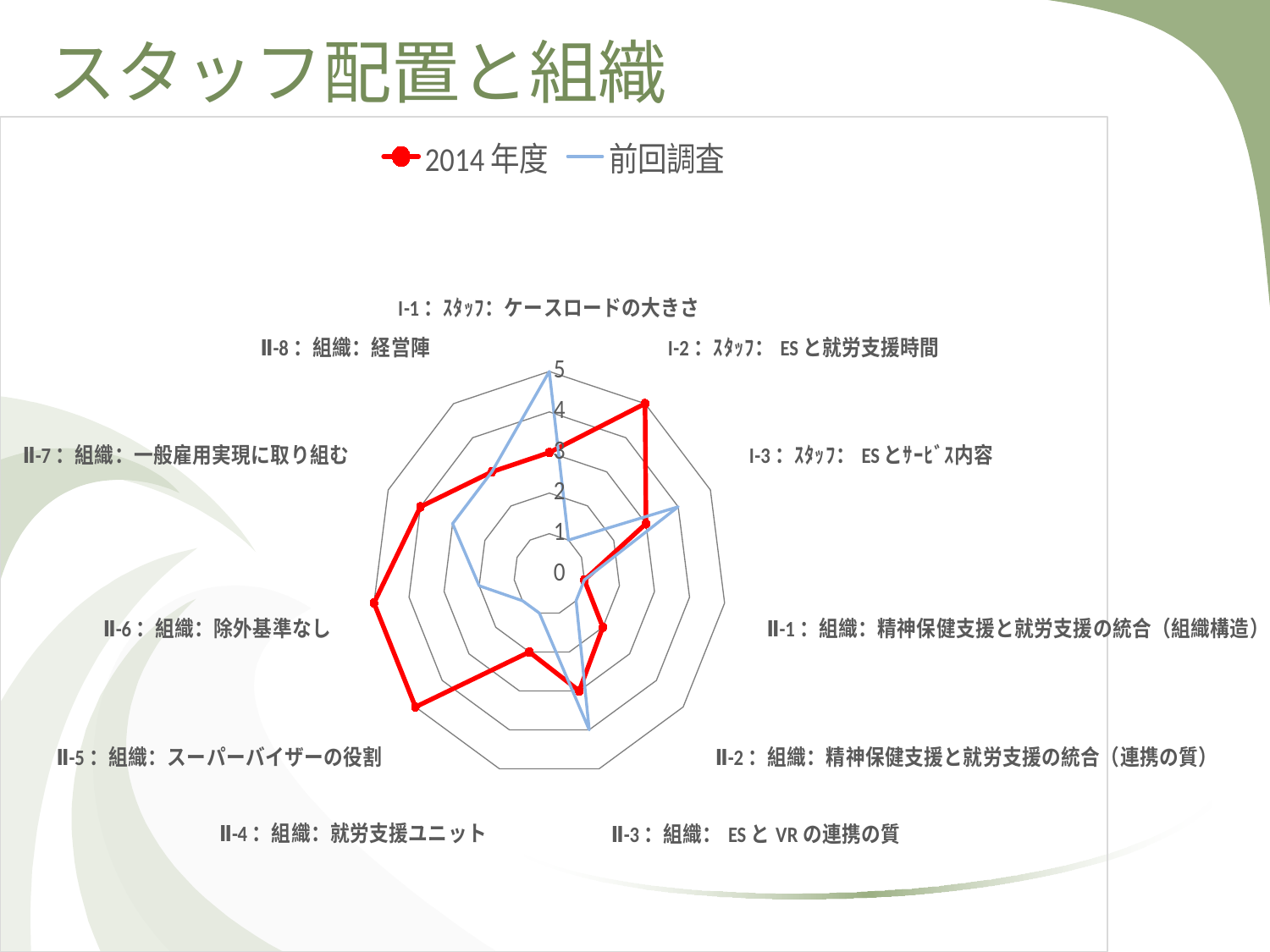

# スタッフ配置と組織

### Chart

| Category |  |  |
|---|---|---|
| I-1：ｽﾀｯﾌ：ケースロードの大きさ | 3.0 | 5.0 |
| I-2：ｽﾀｯﾌ：ESと就労支援時間 | 5.0 | 1.0 |
| I-3：ｽﾀｯﾌ：ESとｻｰﾋﾞｽ内容 | 3.0 | 4.0 |
| Ⅱ-1：組織：精神保健支援と就労支援の統合（組織構造） | 1.0 | 1.0 |
| Ⅱ-2：組織：精神保健支援と就労支援の統合（連携の質） | 2.0 | 1.0 |
| Ⅱ-3：組織：ESとVRの連携の質 | 3.0 | 4.0 |
| Ⅱ-4：組織：就労支援ユニット | 2.0 | 1.0 |
| Ⅱ-5：組織：スーパーバイザーの役割 | 5.0 | 1.0 |
| Ⅱ-6：組織：除外基準なし | 5.0 | 2.0 |
| Ⅱ-7：組織：一般雇用実現に取り組む | 4.0 | 3.0 |
| Ⅱ-8：組織：経営陣 | 3.0 | 3.0 |